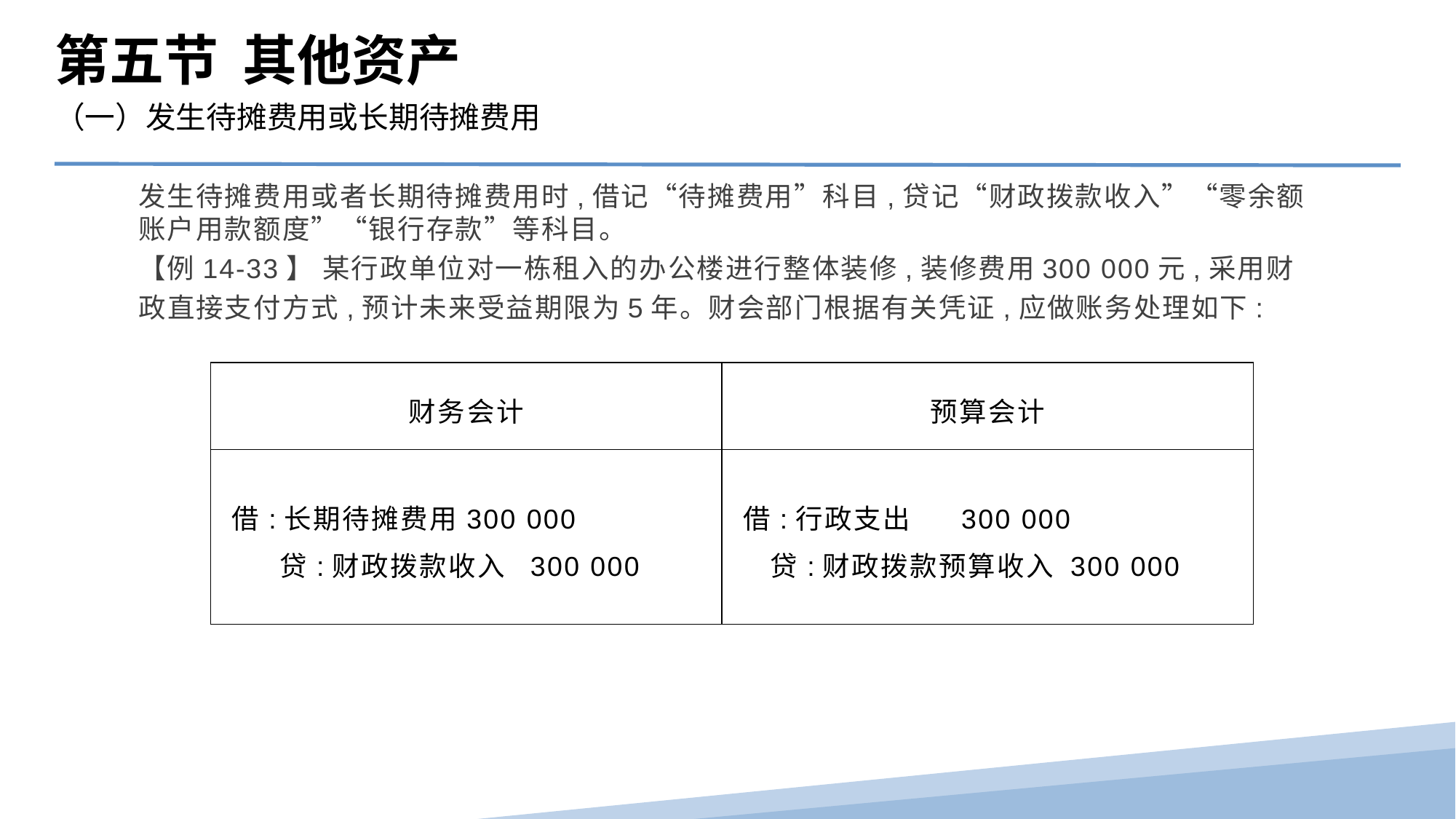

第五节  其他资产
（一）发生待摊费用或长期待摊费用
发生待摊费用或者长期待摊费用时,借记“待摊费用”科目,贷记“财政拨款收入”“零余额账户用款额度”“银行存款”等科目。
【例14-33】 某行政单位对一栋租入的办公楼进行整体装修,装修费用300 000元,采用财政直接支付方式,预计未来受益期限为5年。财会部门根据有关凭证,应做账务处理如下:
| 财务会计 | 预算会计 |
| --- | --- |
| 借:长期待摊费用300 000 贷:财政拨款收入 300 000 | 借:行政支出 300 000 贷:财政拨款预算收入 300 000 |